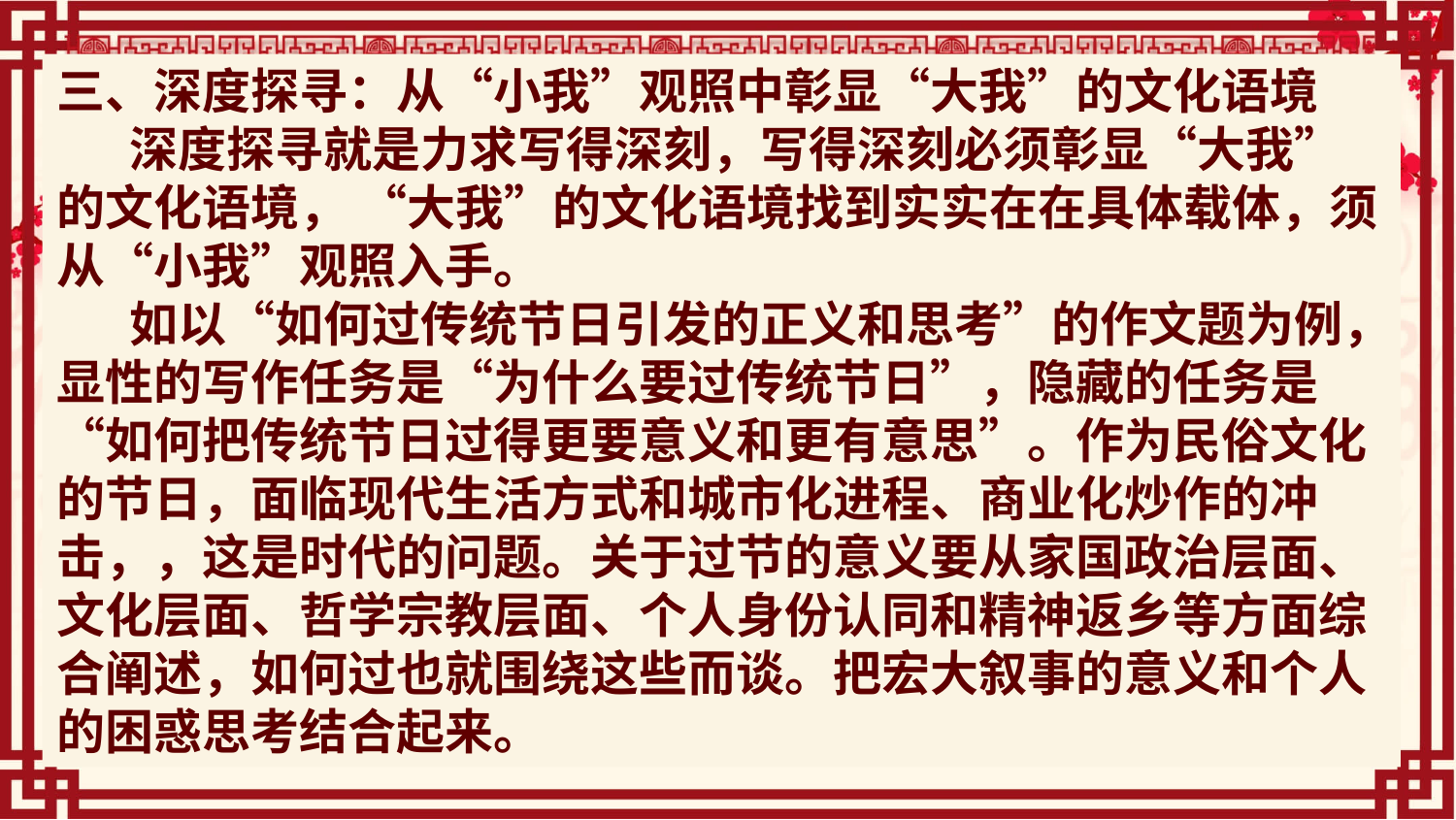

三、深度探寻：从“小我”观照中彰显“大我”的文化语境
深度探寻就是力求写得深刻，写得深刻必须彰显“大我”的文化语境， “大我”的文化语境找到实实在在具体载体，须从“小我”观照入手。
如以“如何过传统节日引发的正义和思考”的作文题为例，显性的写作任务是“为什么要过传统节日”，隐藏的任务是“如何把传统节日过得更要意义和更有意思”。作为民俗文化的节日，面临现代生活方式和城市化进程、商业化炒作的冲击，，这是时代的问题。关于过节的意义要从家国政治层面、文化层面、哲学宗教层面、个人身份认同和精神返乡等方面综合阐述，如何过也就围绕这些而谈。把宏大叙事的意义和个人的困惑思考结合起来。